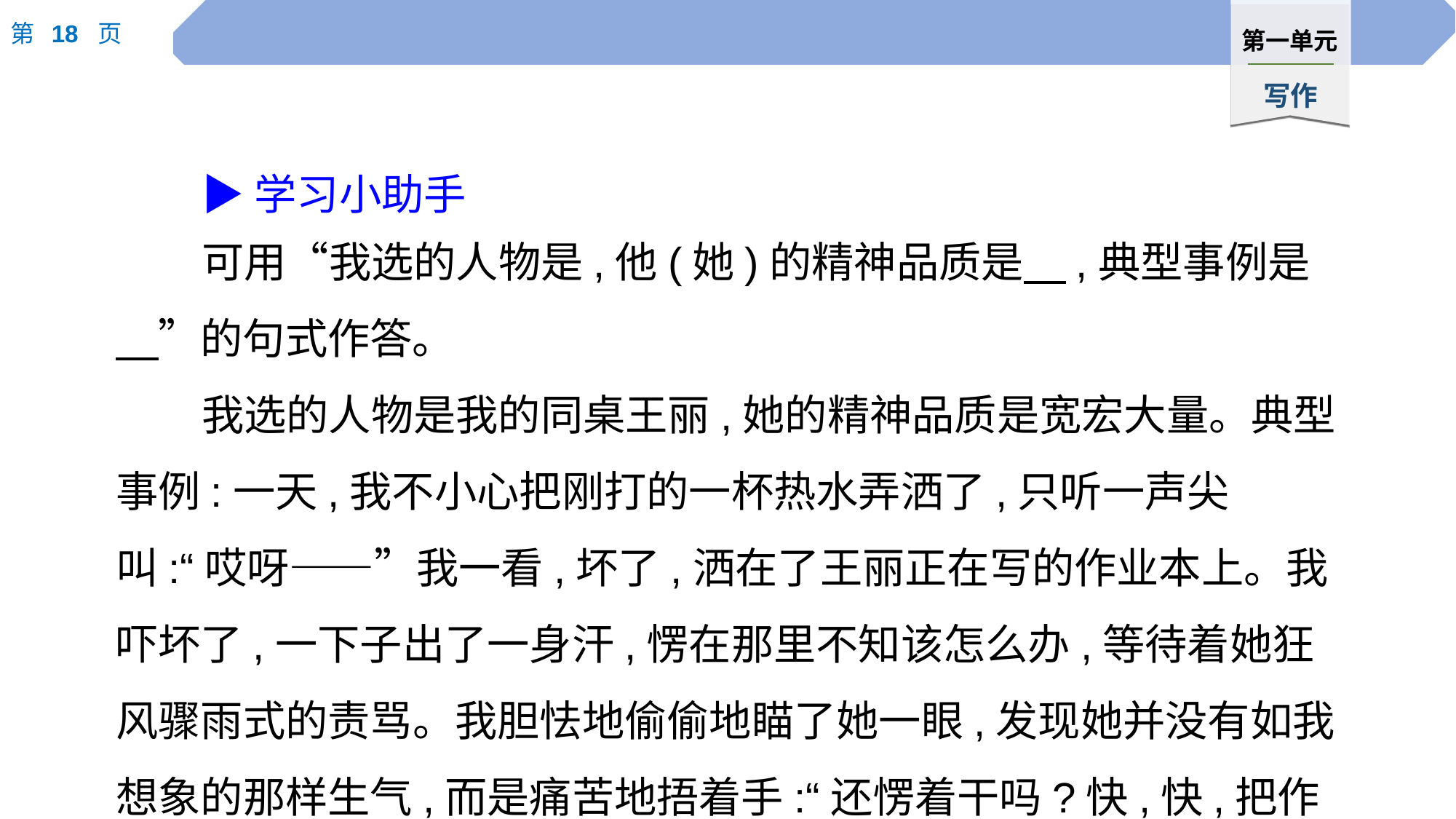

▶学习小助手
可用“我选的人物是,他(她)的精神品质是　,典型事例是　”的句式作答。
我选的人物是我的同桌王丽,她的精神品质是宽宏大量。典型事例:一天,我不小心把刚打的一杯热水弄洒了,只听一声尖叫:“哎呀——”我一看,坏了,洒在了王丽正在写的作业本上。我吓坏了,一下子出了一身汗,愣在那里不知该怎么办,等待着她狂风骤雨式的责骂。我胆怯地偷偷地瞄了她一眼,发现她并没有如我想象的那样生气,而是痛苦地捂着手:“还愣着干吗?快,快,把作业本拿开。”